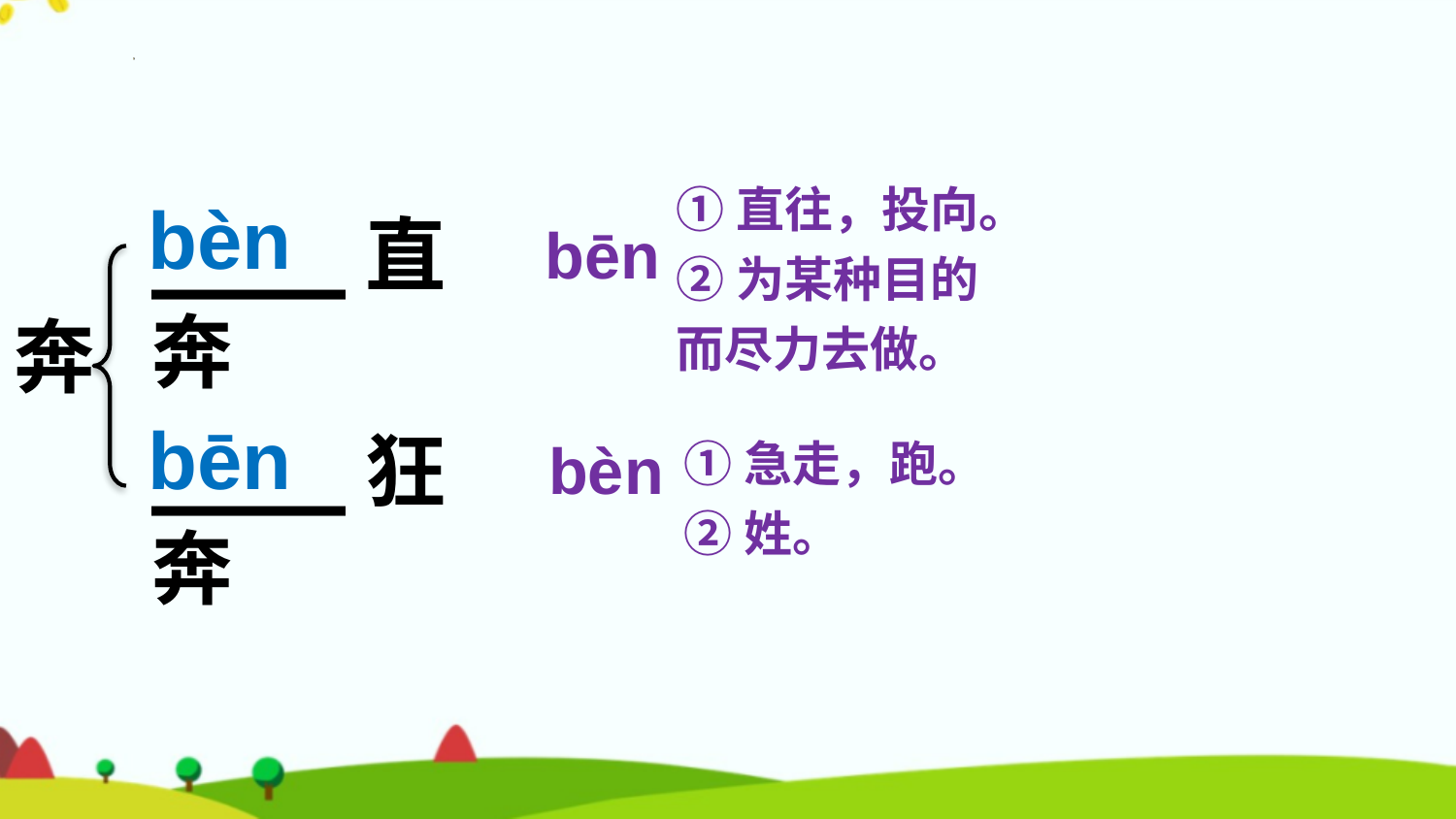

①直往，投向。
②为某种目的而尽力去做。
bèn
____直奔
bēn

奔
bēn
____狂奔
①急走，跑。
②姓。
bèn